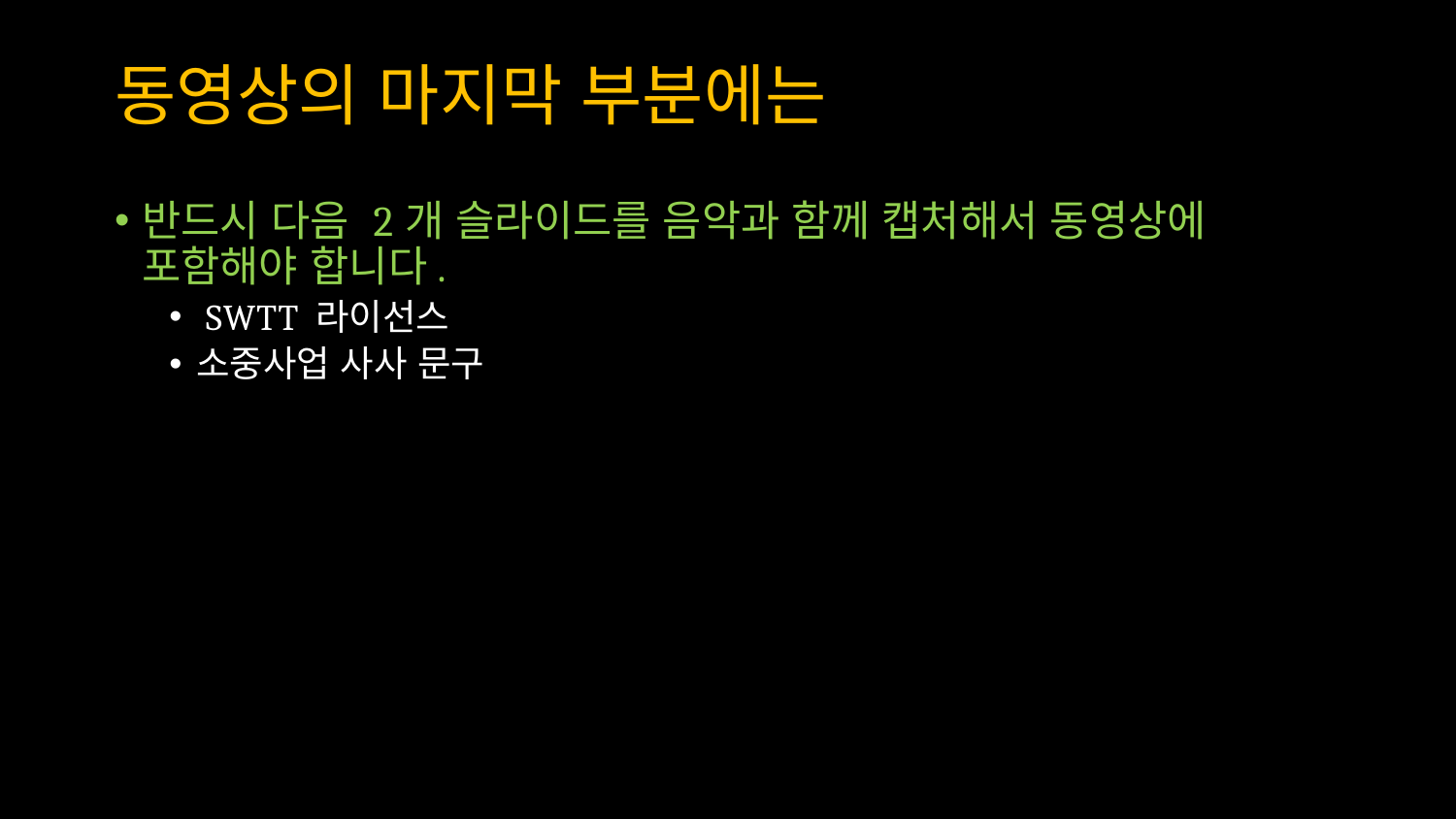

# 동영상의 마지막 부분에는
반드시 다음 2개 슬라이드를 음악과 함께 캡처해서 동영상에 포함해야 합니다.
 SWTT 라이선스
소중사업 사사 문구